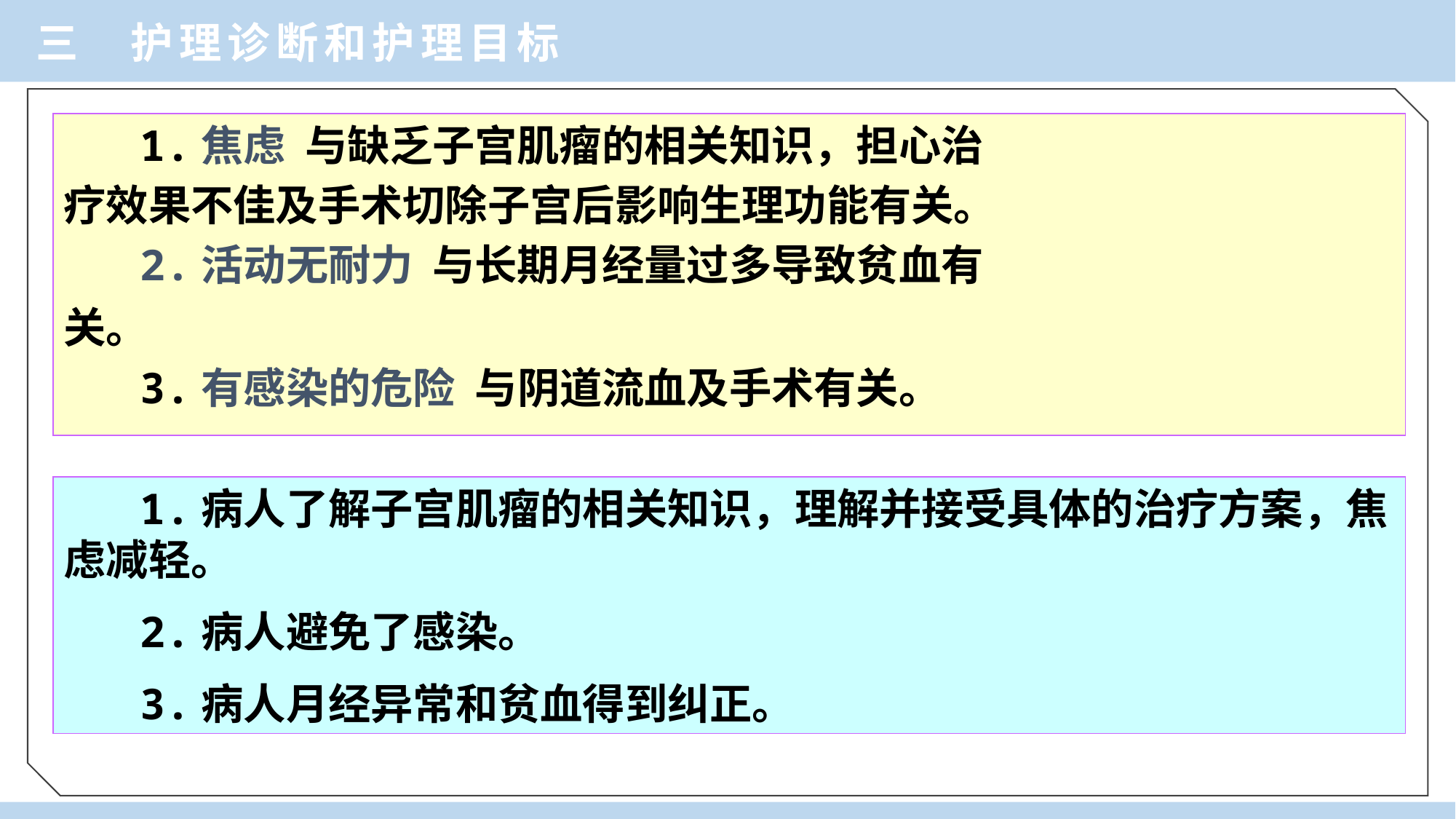

三   护理诊断和护理目标

   1.焦虑  与缺乏子宫肌瘤的相关知识，担心治
疗效果不佳及手术切除子宫后影响生理功能有关。
   2.活动无耐力  与长期月经量过多导致贫血有
关。
   3.有感染的危险  与阴道流血及手术有关。
   1.病人了解子宫肌瘤的相关知识，理解并接受具体的治疗方案，焦虑减轻。
   2.病人避免了感染。
   3.病人月经异常和贫血得到纠正。